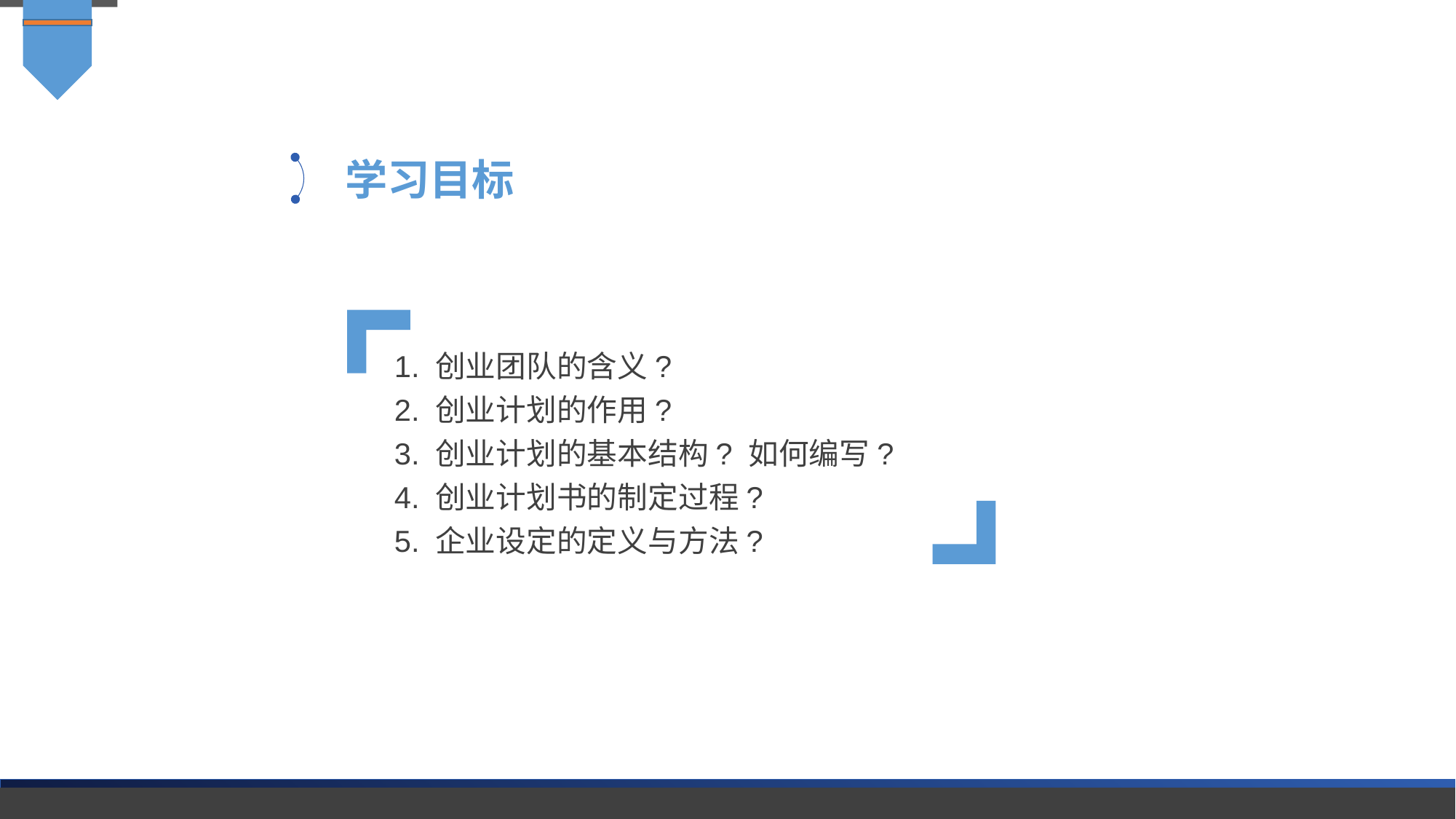

学习目标

1. 创业团队的含义?
2. 创业计划的作用?
3. 创业计划的基本结构? 如何编写?
4. 创业计划书的制定过程?
5. 企业设定的定义与方法?